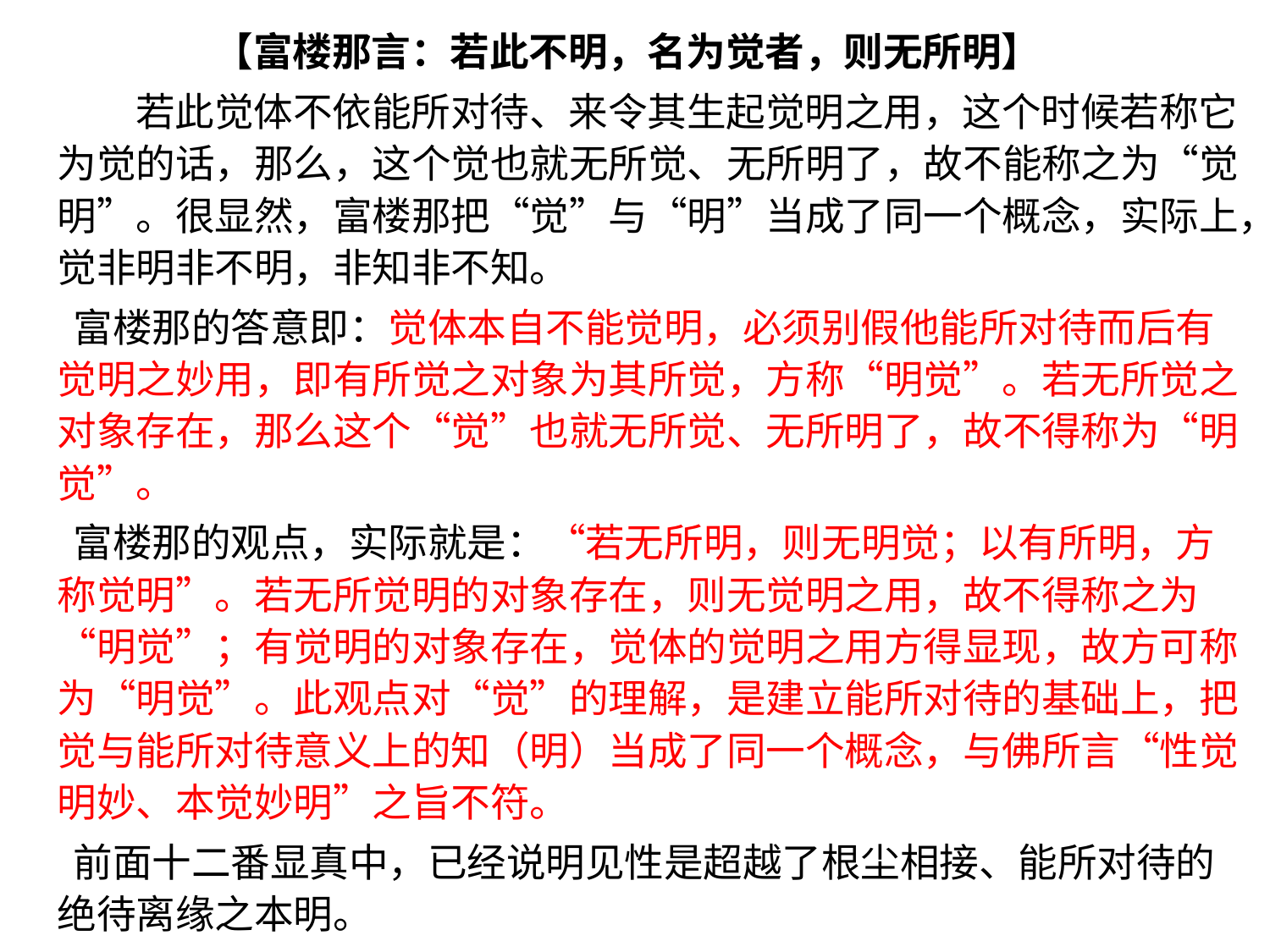

【富楼那言：若此不明，名为觉者，则无所明】
             若此觉体不依能所对待、来令其生起觉明之用，这个时候若称它为觉的话，那么，这个觉也就无所觉、无所明了，故不能称之为“觉明”。很显然，富楼那把“觉”与“明”当成了同一个概念，实际上，觉非明非不明，非知非不知。
      富楼那的答意即：觉体本自不能觉明，必须别假他能所对待而后有觉明之妙用，即有所觉之对象为其所觉，方称“明觉”。若无所觉之对象存在，那么这个“觉”也就无所觉、无所明了，故不得称为“明觉”。
      富楼那的观点，实际就是：“若无所明，则无明觉；以有所明，方称觉明”。若无所觉明的对象存在，则无觉明之用，故不得称之为“明觉”；有觉明的对象存在，觉体的觉明之用方得显现，故方可称为“明觉”。此观点对“觉”的理解，是建立能所对待的基础上，把觉与能所对待意义上的知（明）当成了同一个概念，与佛所言“性觉明妙、本觉妙明”之旨不符。
      前面十二番显真中，已经说明见性是超越了根尘相接、能所对待的绝待离缘之本明。